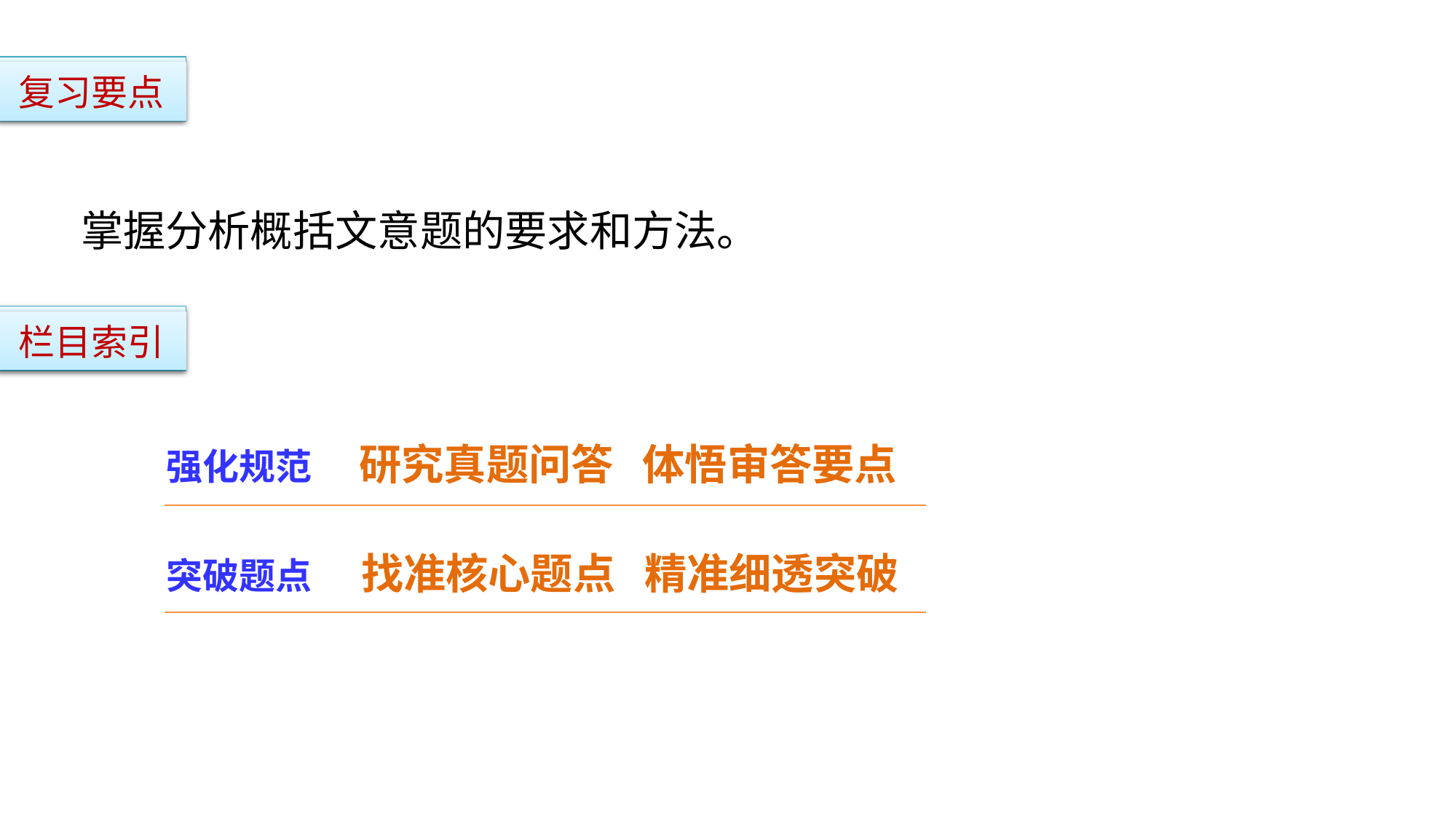

复习要点
掌握分析概括文意题的要求和方法。

栏目索引
强化规范     研究真题问答   体悟审答要点
突破题点      找准核心题点   精准细透突破